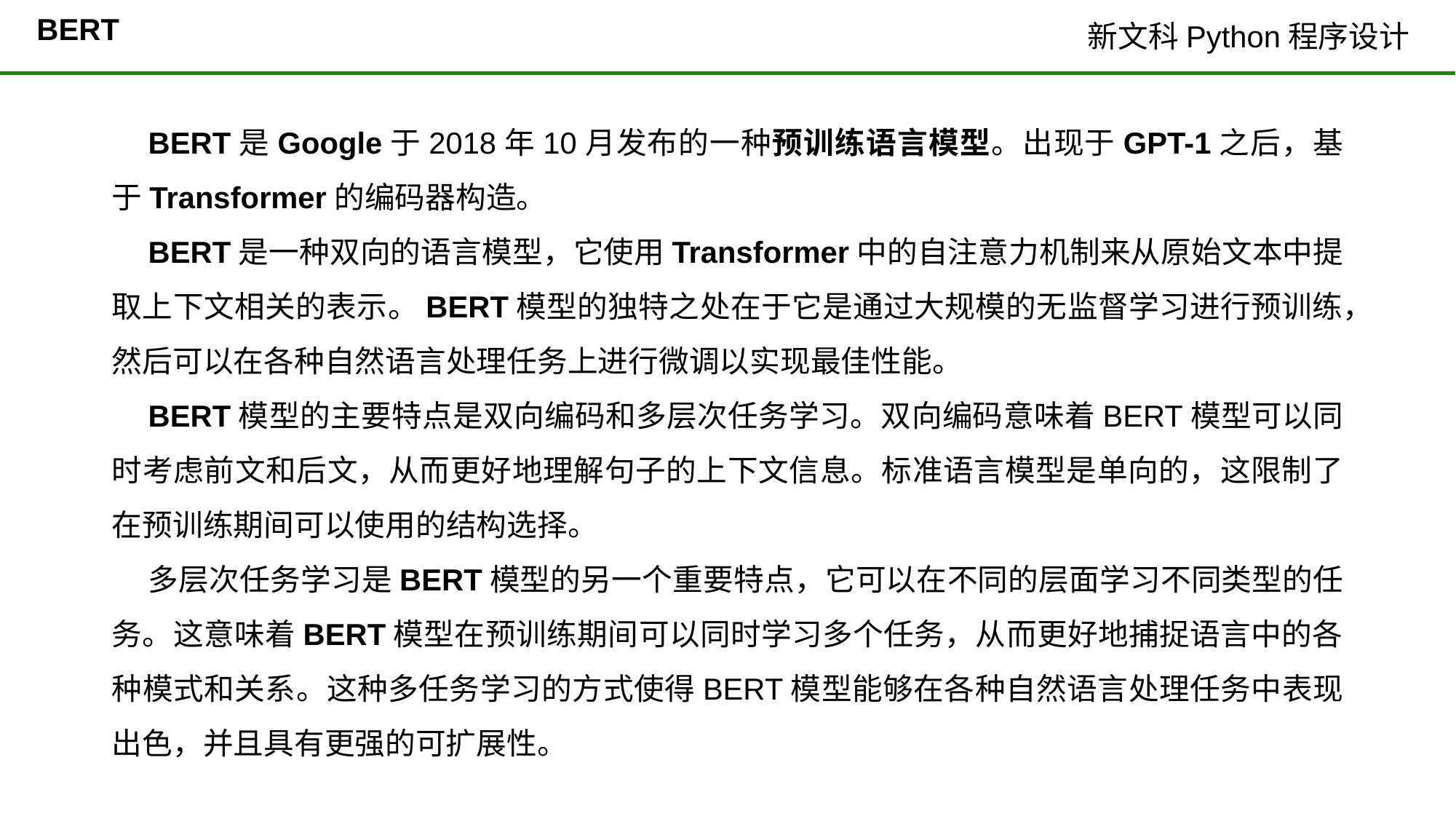

# BERT
BERT是Google于2018年10月发布的一种预训练语言模型。出现于GPT-1之后，基于Transformer的编码器构造。
BERT是一种双向的语言模型，它使用Transformer中的自注意力机制来从原始文本中提取上下文相关的表示。BERT模型的独特之处在于它是通过大规模的无监督学习进行预训练，然后可以在各种自然语言处理任务上进行微调以实现最佳性能。
BERT模型的主要特点是双向编码和多层次任务学习。双向编码意味着BERT模型可以同时考虑前文和后文，从而更好地理解句子的上下文信息。标准语言模型是单向的，这限制了在预训练期间可以使用的结构选择。
多层次任务学习是BERT模型的另一个重要特点，它可以在不同的层面学习不同类型的任务。这意味着BERT模型在预训练期间可以同时学习多个任务，从而更好地捕捉语言中的各种模式和关系。这种多任务学习的方式使得BERT模型能够在各种自然语言处理任务中表现出色，并且具有更强的可扩展性。